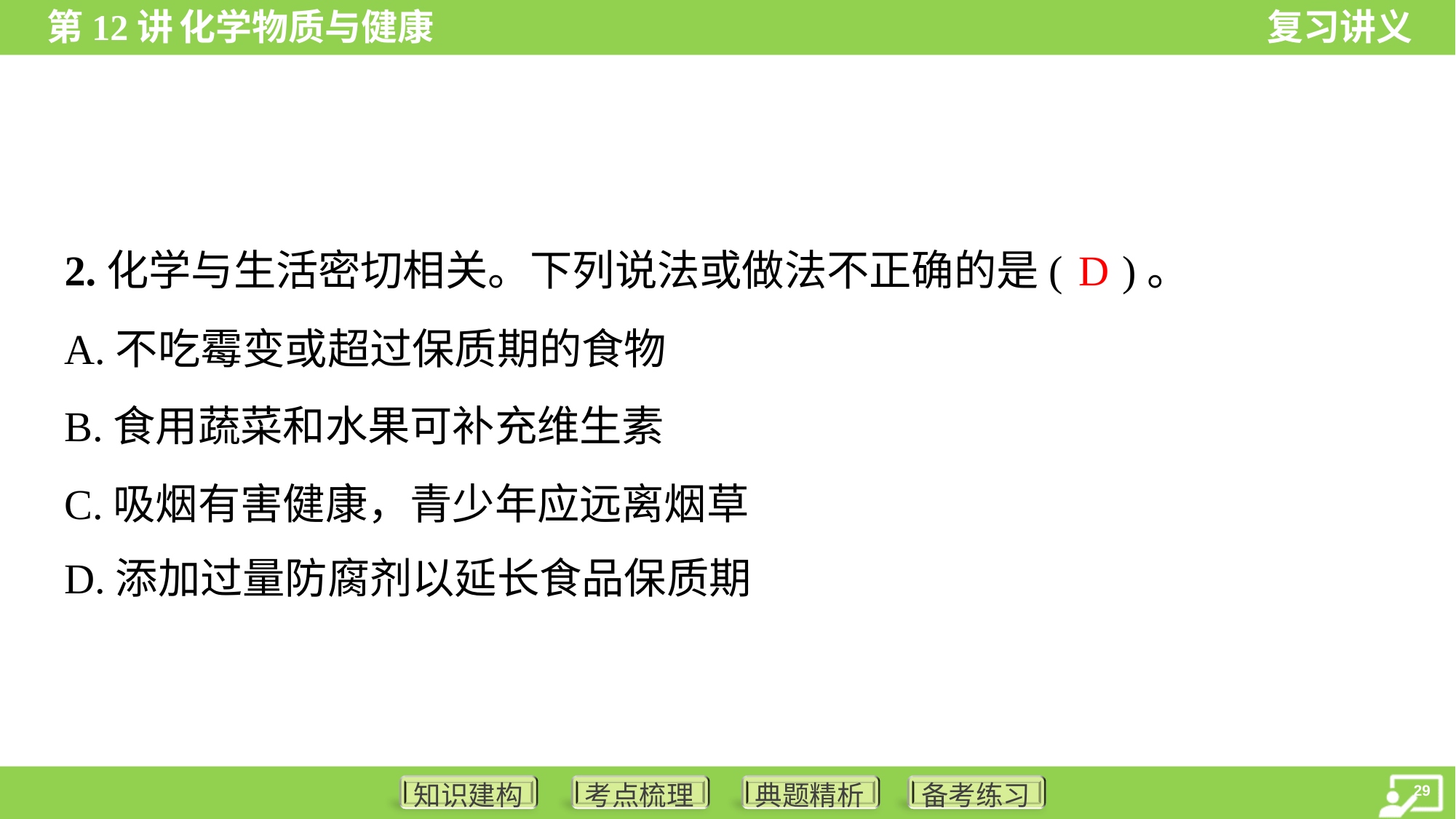

D
2.化学与生活密切相关。下列说法或做法不正确的是(     )。
A.不吃霉变或超过保质期的食物
B.食用蔬菜和水果可补充维生素
C.吸烟有害健康，青少年应远离烟草
D.添加过量防腐剂以延长食品保质期